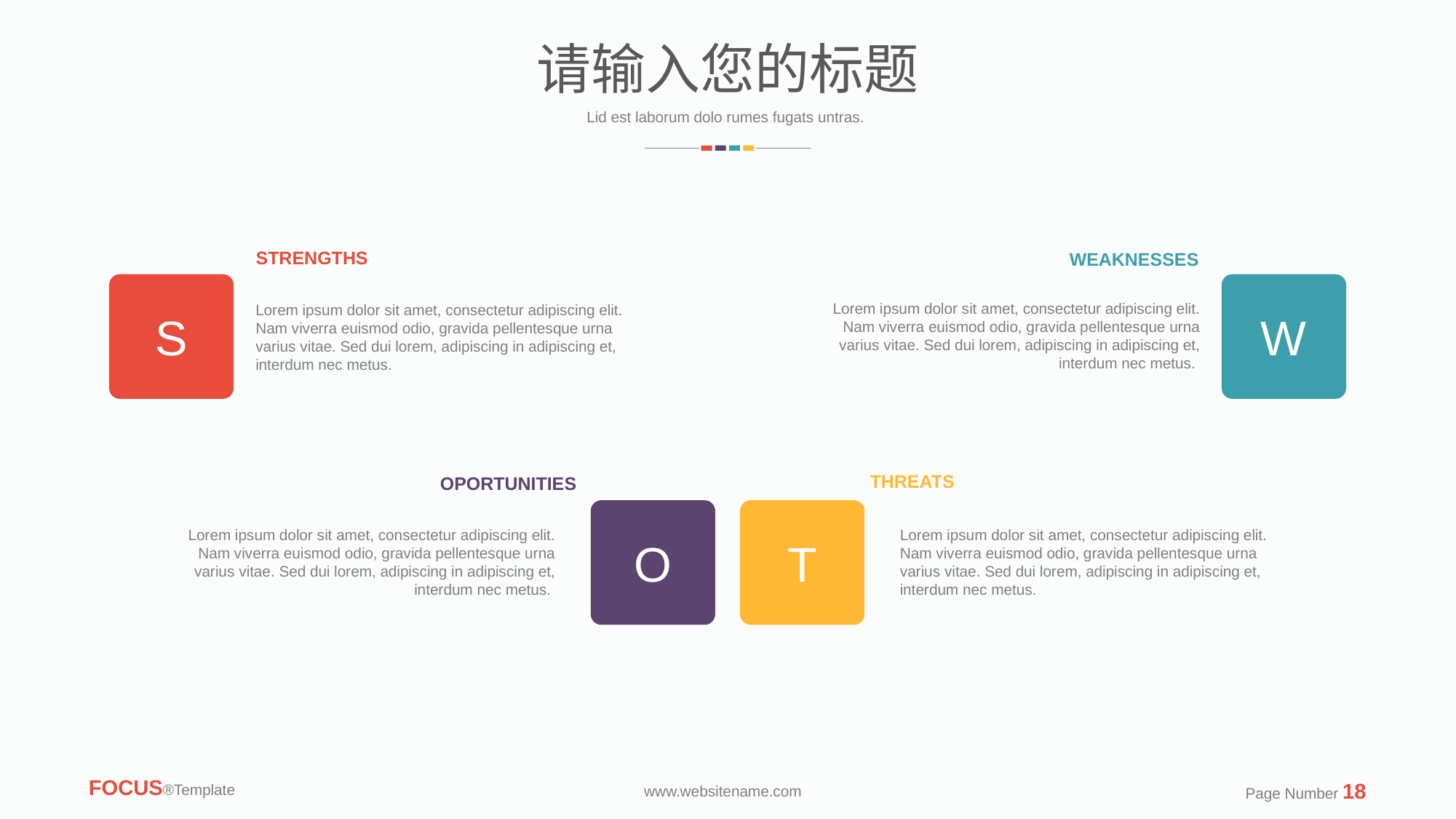

请输入您的标题
Lid est laborum dolo rumes fugats untras.

STRENGTHS
WEAKNESSES
W
S
Lorem ipsum dolor sit amet, consectetur adipiscing elit. Nam viverra euismod odio, gravida pellentesque urna varius vitae. Sed dui lorem, adipiscing in adipiscing et, interdum nec metus.
Lorem ipsum dolor sit amet, consectetur adipiscing elit. Nam viverra euismod odio, gravida pellentesque urna varius vitae. Sed dui lorem, adipiscing in adipiscing et, interdum nec metus.
THREATS
OPORTUNITIES
T
O
Lorem ipsum dolor sit amet, consectetur adipiscing elit. Nam viverra euismod odio, gravida pellentesque urna varius vitae. Sed dui lorem, adipiscing in adipiscing et, interdum nec metus.
Lorem ipsum dolor sit amet, consectetur adipiscing elit. Nam viverra euismod odio, gravida pellentesque urna varius vitae. Sed dui lorem, adipiscing in adipiscing et, interdum nec metus.
FOCUS®Template
Page Number 18
www.websitename.com